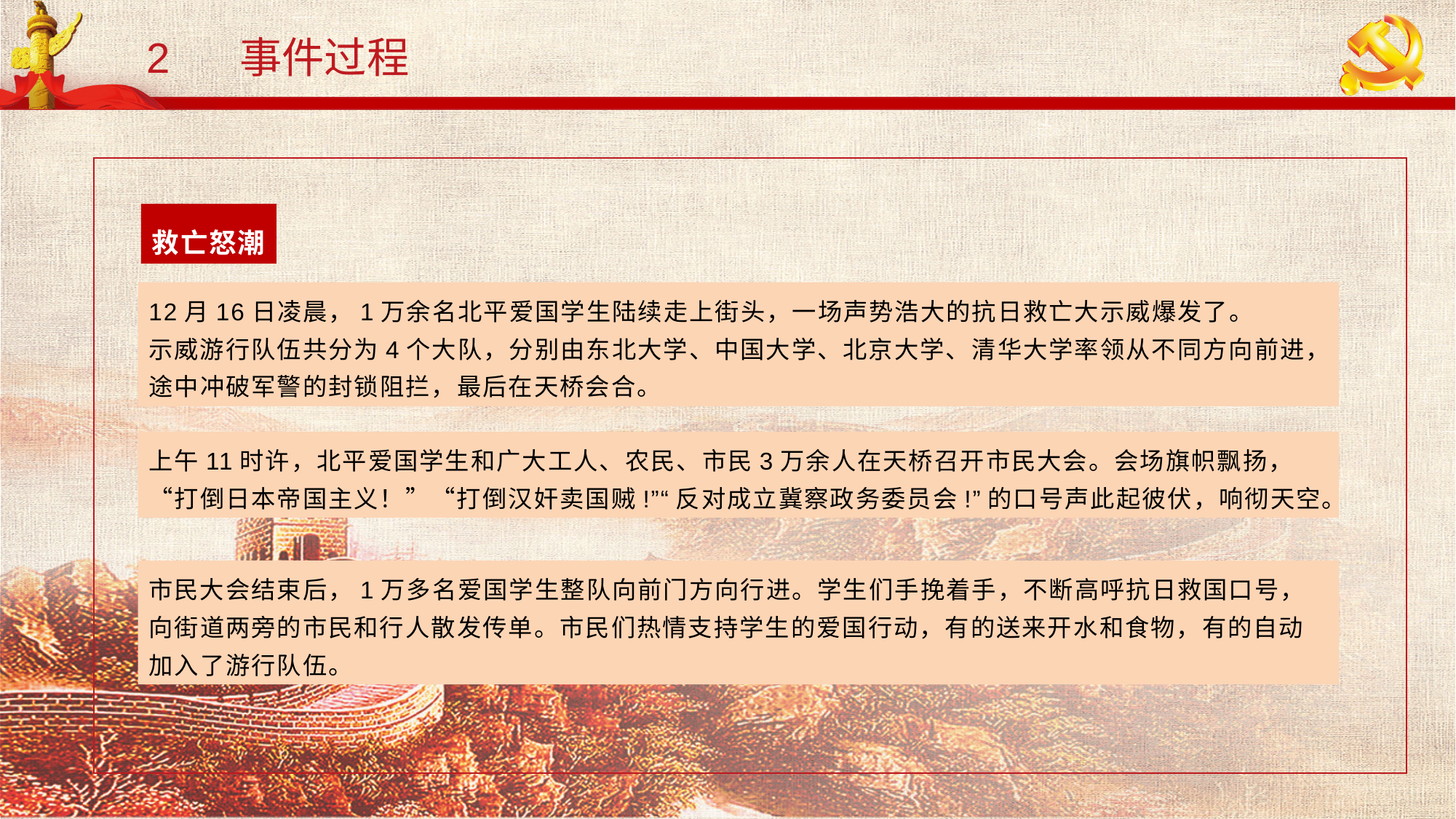

2     事件过程

救亡怒潮
12月16日凌晨，1万余名北平爱国学生陆续走上街头，一场声势浩大的抗日救亡大示威爆发了。
示威游行队伍共分为4个大队，分别由东北大学、中国大学、北京大学、清华大学率领从不同方向前进，途中冲破军警的封锁阻拦，最后在天桥会合。
上午11时许，北平爱国学生和广大工人、农民、市民3万余人在天桥召开市民大会。会场旗帜飘扬，“打倒日本帝国主义！”“打倒汉奸卖国贼!”“反对成立冀察政务委员会!”的口号声此起彼伏，响彻天空。
市民大会结束后，1万多名爱国学生整队向前门方向行进。学生们手挽着手，不断高呼抗日救国口号，向街道两旁的市民和行人散发传单。市民们热情支持学生的爱国行动，有的送来开水和食物，有的自动加入了游行队伍。